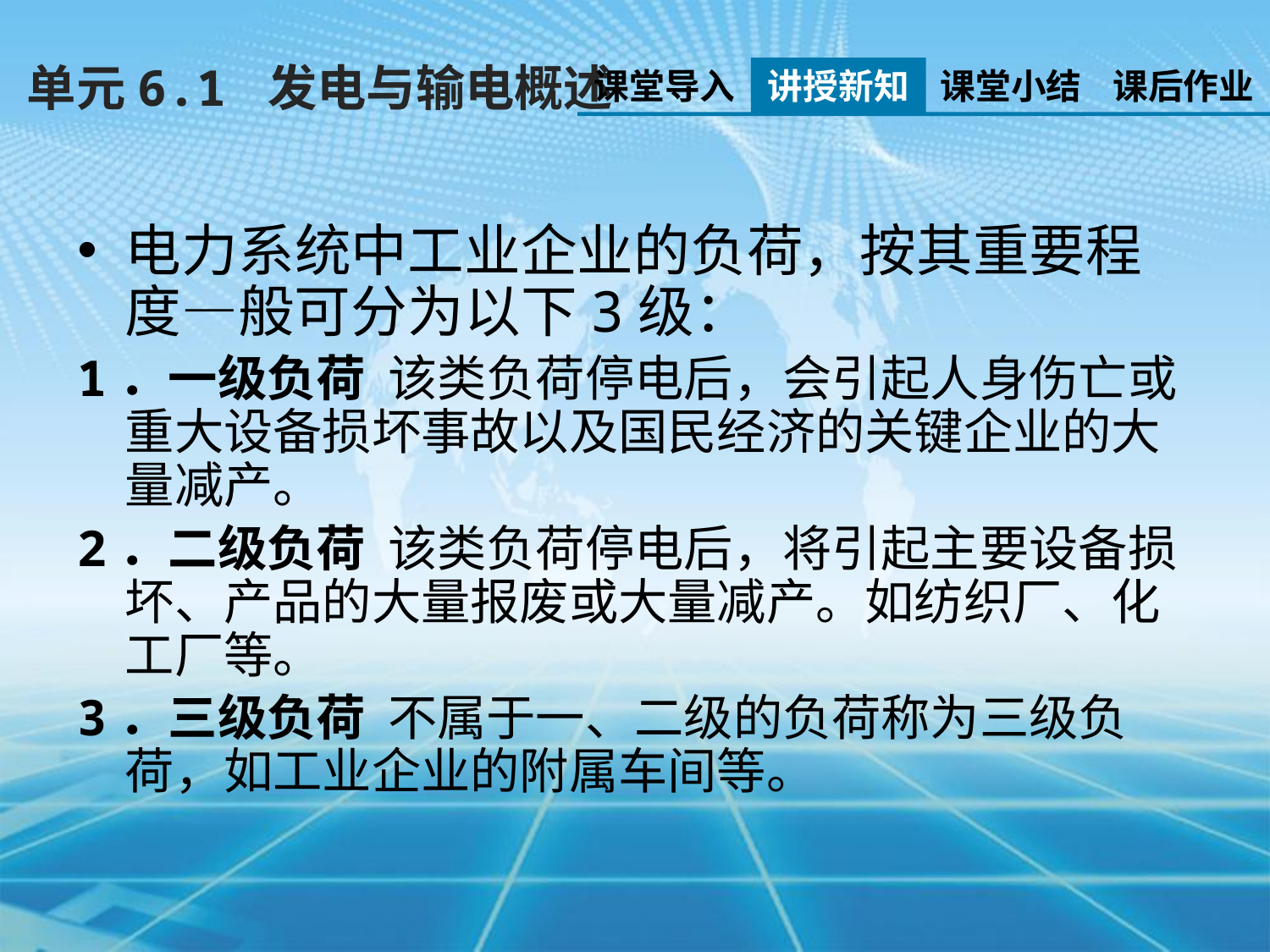

单元6.1 发电与输电概述
课堂导入
讲授新知
课堂小结
课后作业
电力系统中工业企业的负荷，按其重要程度—般可分为以下3级：
1．一级负荷  该类负荷停电后，会引起人身伤亡或重大设备损坏事故以及国民经济的关键企业的大量减产。
2．二级负荷  该类负荷停电后，将引起主要设备损坏、产品的大量报废或大量减产。如纺织厂、化工厂等。
3．三级负荷  不属于一、二级的负荷称为三级负荷，如工业企业的附属车间等。